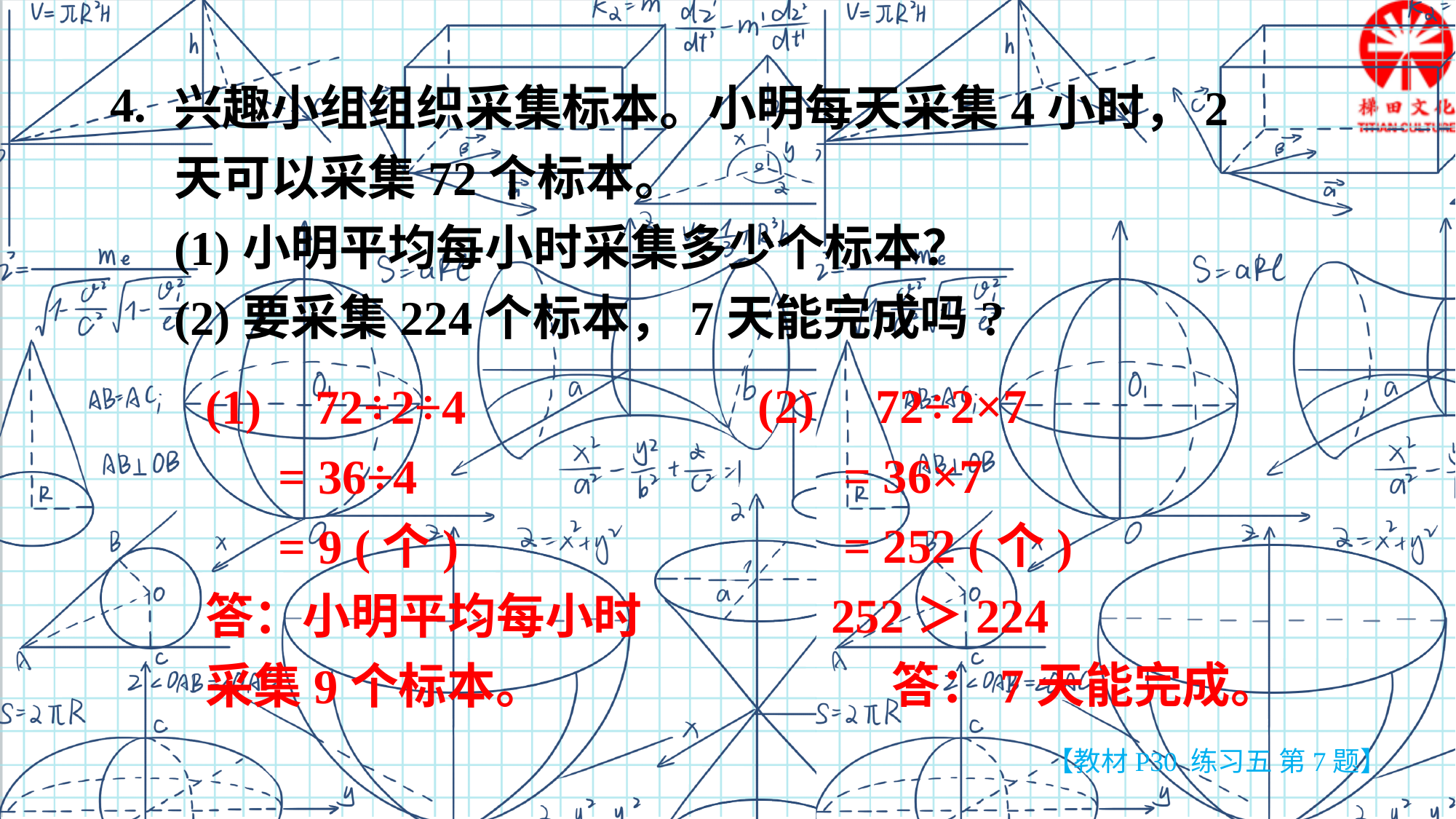

兴趣小组组织采集标本。小明每天采集4小时，2天可以采集72个标本。
(1)小明平均每小时采集多少个标本？
(2)要采集224个标本，7天能完成吗?
4.
(2)     72÷2×7
       = 36×7
       = 252 (个)
      252＞224
           答：7天能完成。
    72÷2÷4
      = 36÷4
      = 9 (个)
答：小明平均每小时采集9个标本。
【教材P30 练习五 第7题】